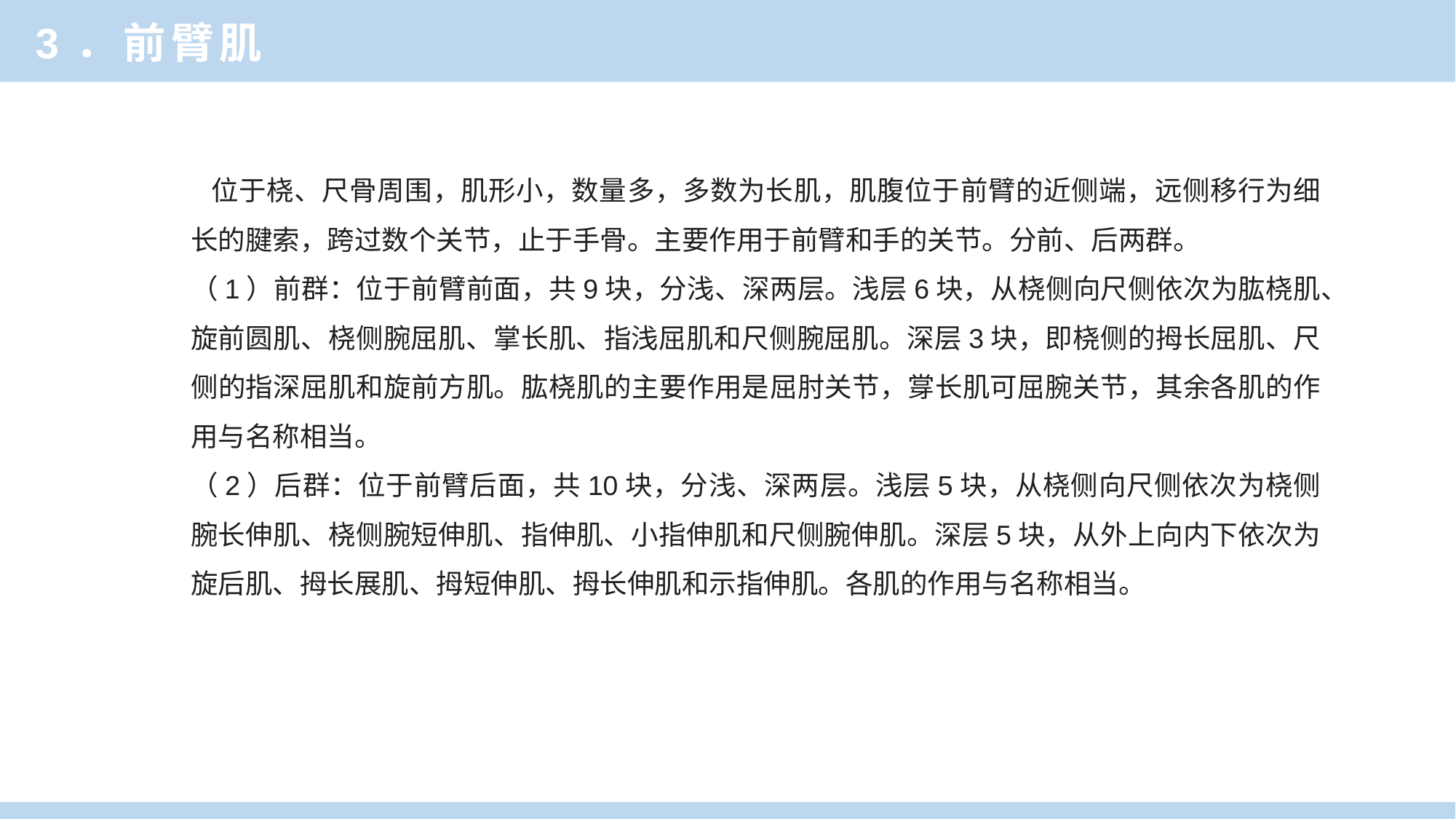

3．前臂肌

  位于桡、尺骨周围，肌形小，数量多，多数为长肌，肌腹位于前臂的近侧端，远侧移行为细长的腱索，跨过数个关节，止于手骨。主要作用于前臂和手的关节。分前、后两群。
（1）前群：位于前臂前面，共9块，分浅、深两层。浅层6块，从桡侧向尺侧依次为肱桡肌、旋前圆肌、桡侧腕屈肌、掌长肌、指浅屈肌和尺侧腕屈肌。深层3块，即桡侧的拇长屈肌、尺侧的指深屈肌和旋前方肌。肱桡肌的主要作用是屈肘关节，牚长肌可屈腕关节，其余各肌的作用与名称相当。
（2）后群：位于前臂后面，共10块，分浅、深两层。浅层5块，从桡侧向尺侧依次为桡侧腕长伸肌、桡侧腕短伸肌、指伸肌、小指伸肌和尺侧腕伸肌。深层5块，从外上向内下依次为旋后肌、拇长展肌、拇短伸肌、拇长伸肌和示指伸肌。各肌的作用与名称相当。